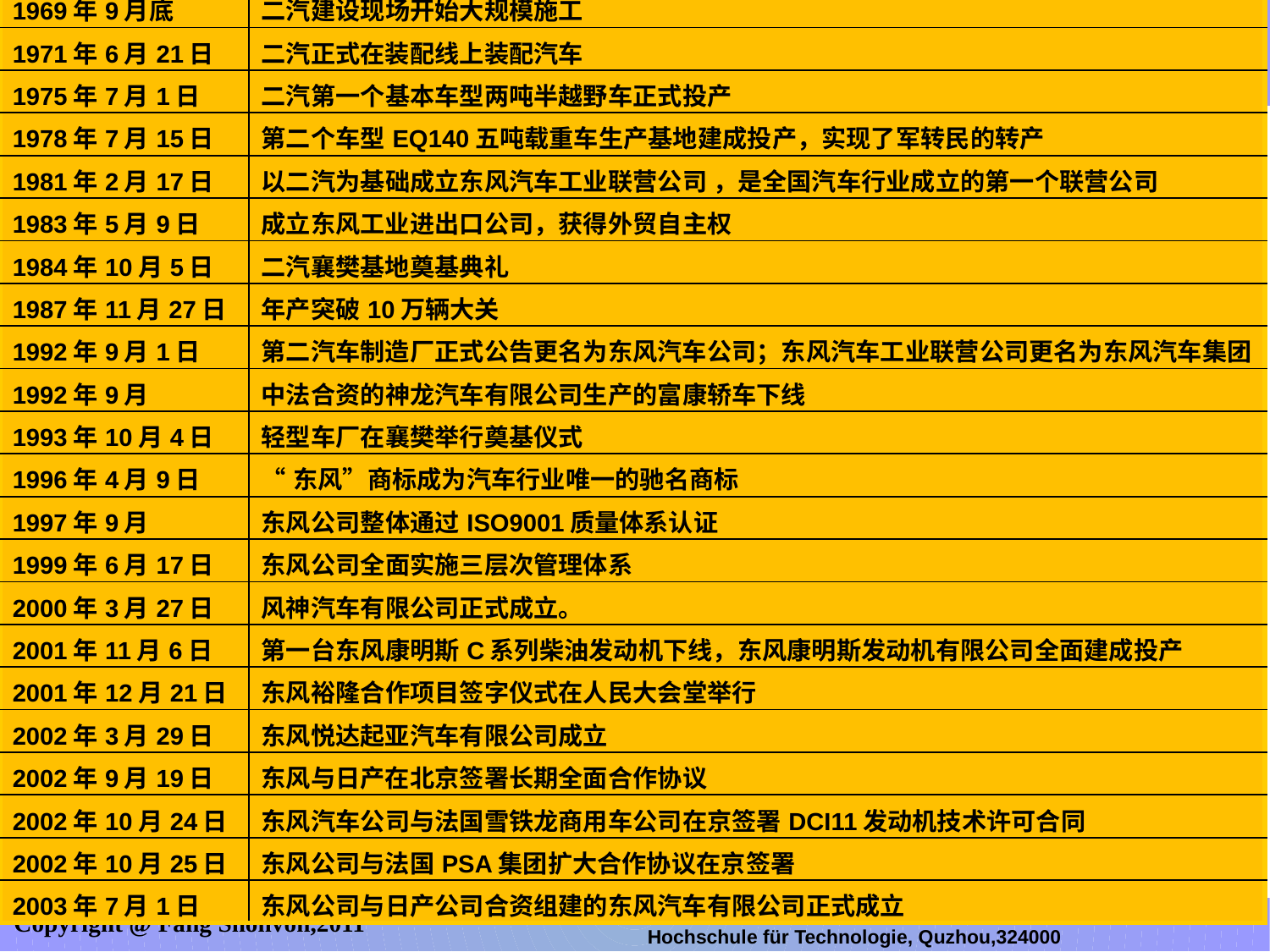

| 1969年9月底 | 二汽建设现场开始大规模施工 |
| --- | --- |
| 1971年6月21日 | 二汽正式在装配线上装配汽车 |
| 1975年7月1日 | 二汽第一个基本车型两吨半越野车正式投产 |
| 1978年7月15日 | 第二个车型EQ140五吨载重车生产基地建成投产，实现了军转民的转产 |
| 1981年2月17日 | 以二汽为基础成立东风汽车工业联营公司 ，是全国汽车行业成立的第一个联营公司 |
| 1983年5月9日 | 成立东风工业进出口公司，获得外贸自主权 |
| 1984年10月5日 | 二汽襄樊基地奠基典礼 |
| 1987年11月27日 | 年产突破10万辆大关 |
| 1992年9月1日 | 第二汽车制造厂正式公告更名为东风汽车公司；东风汽车工业联营公司更名为东风汽车集团 |
| 1992年9月 | 中法合资的神龙汽车有限公司生产的富康轿车下线 |
| 1993年10月4日 | 轻型车厂在襄樊举行奠基仪式 |
| 1996年4月9日 | “东风”商标成为汽车行业唯一的驰名商标 |
| 1997年9月 | 东风公司整体通过ISO9001质量体系认证 |
| 1999年6月17日 | 东风公司全面实施三层次管理体系 |
| 2000年3月27日 | 风神汽车有限公司正式成立。 |
| 2001年11月6日 | 第一台东风康明斯C系列柴油发动机下线，东风康明斯发动机有限公司全面建成投产 |
| 2001年12月21日 | 东风裕隆合作项目签字仪式在人民大会堂举行 |
| 2002年3月29日 | 东风悦达起亚汽车有限公司成立 |
| 2002年9月19日 | 东风与日产在北京签署长期全面合作协议 |
| 2002年10月24日 | 东风汽车公司与法国雪铁龙商用车公司在京签署DCI11发动机技术许可合同 |
| 2002年10月25日 | 东风公司与法国PSA集团扩大合作协议在京签署 |
| 2003年7月1日 | 东风公司与日产公司合资组建的东风汽车有限公司正式成立 |
活动三东风汽车
Mechanische und electronnic Konstruktionsabteilung, Quzhou Hochschule für Technologie, Quzhou,324000

Copyright @ Fang Shonvon,2011